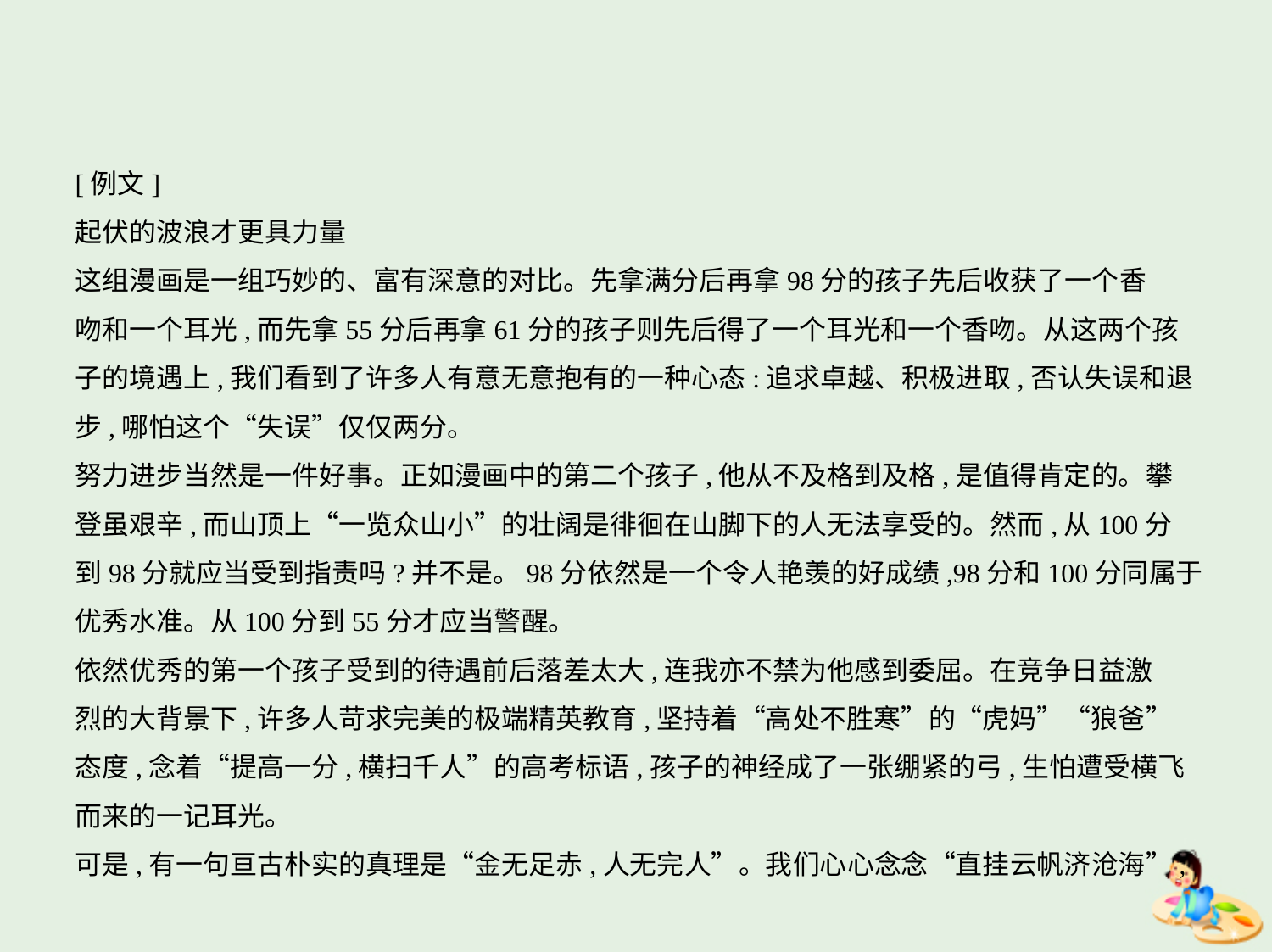

[例文]
起伏的波浪才更具力量
这组漫画是一组巧妙的、富有深意的对比。先拿满分后再拿98分的孩子先后收获了一个香
吻和一个耳光,而先拿55分后再拿61分的孩子则先后得了一个耳光和一个香吻。从这两个孩
子的境遇上,我们看到了许多人有意无意抱有的一种心态:追求卓越、积极进取,否认失误和退
步,哪怕这个“失误”仅仅两分。
努力进步当然是一件好事。正如漫画中的第二个孩子,他从不及格到及格,是值得肯定的。攀
登虽艰辛,而山顶上“一览众山小”的壮阔是徘徊在山脚下的人无法享受的。然而,从100分
到98分就应当受到指责吗?并不是。98分依然是一个令人艳羡的好成绩,98分和100分同属于
优秀水准。从100分到55分才应当警醒。
依然优秀的第一个孩子受到的待遇前后落差太大,连我亦不禁为他感到委屈。在竞争日益激
烈的大背景下,许多人苛求完美的极端精英教育,坚持着“高处不胜寒”的“虎妈”“狼爸”
态度,念着“提高一分,横扫千人”的高考标语,孩子的神经成了一张绷紧的弓,生怕遭受横飞
而来的一记耳光。
可是,有一句亘古朴实的真理是“金无足赤,人无完人”。我们心心念念“直挂云帆济沧海”,